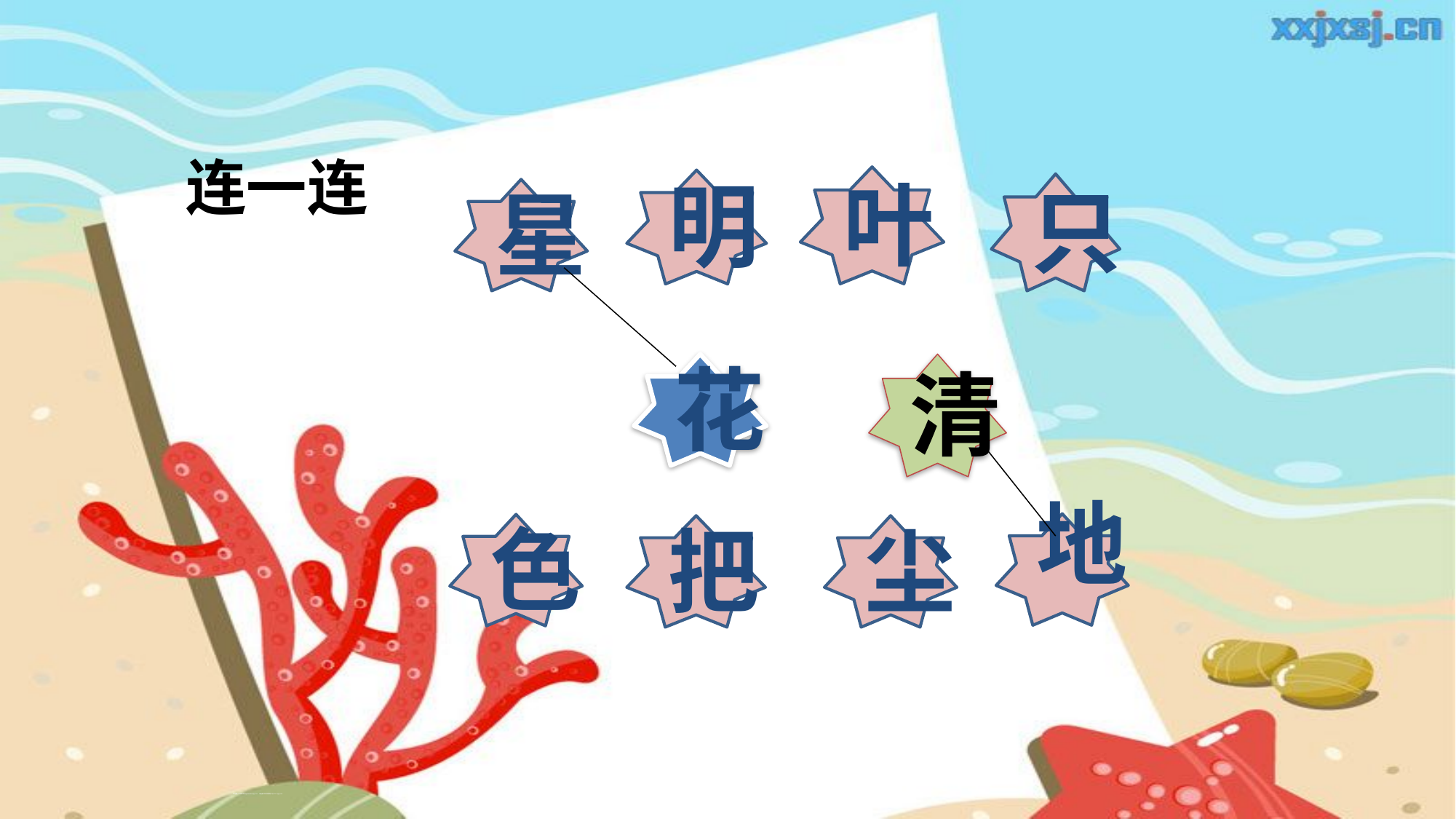

连一连
叶
明
只
星
清
花
地
色
把
尘
绿色圃小学教育网http://www.Lspjy.com   绿色圃中学资源网http://cz.Lspjy.com